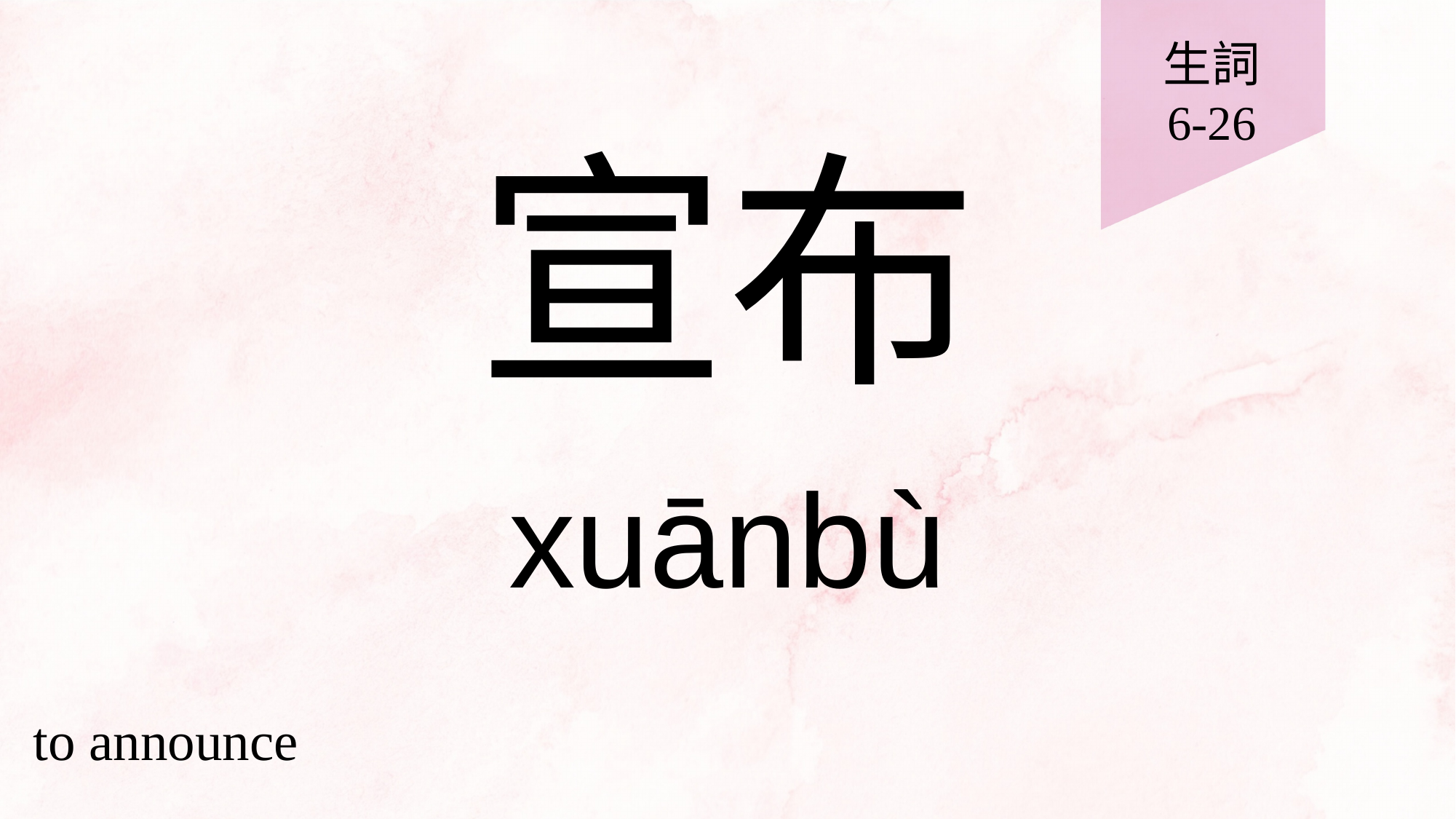

生詞
6-26
# 宣布
xuānbù
to announce